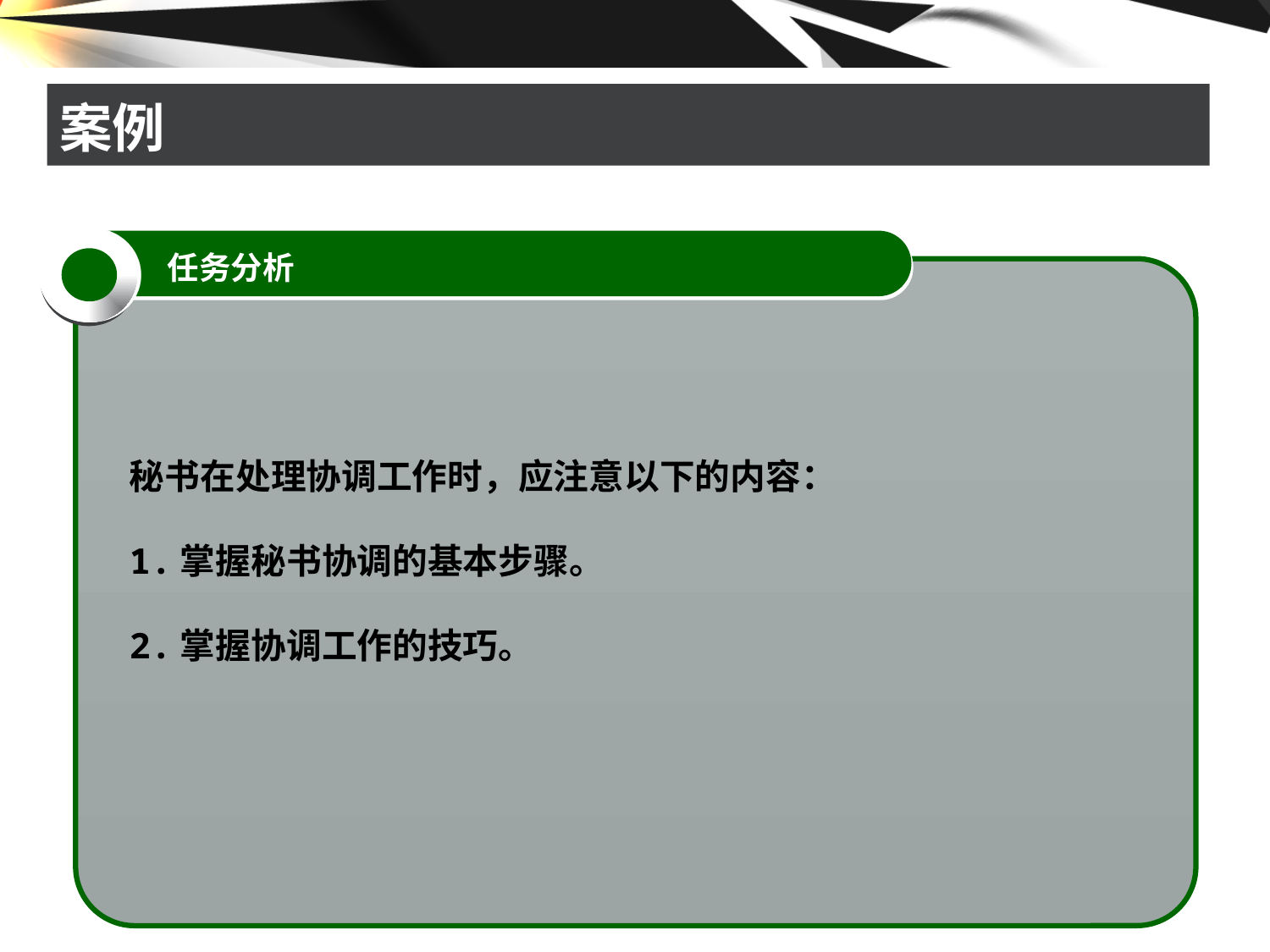

# 案例

任务分析

秘书在处理协调工作时，应注意以下的内容：
1.掌握秘书协调的基本步骤。
2.掌握协调工作的技巧。